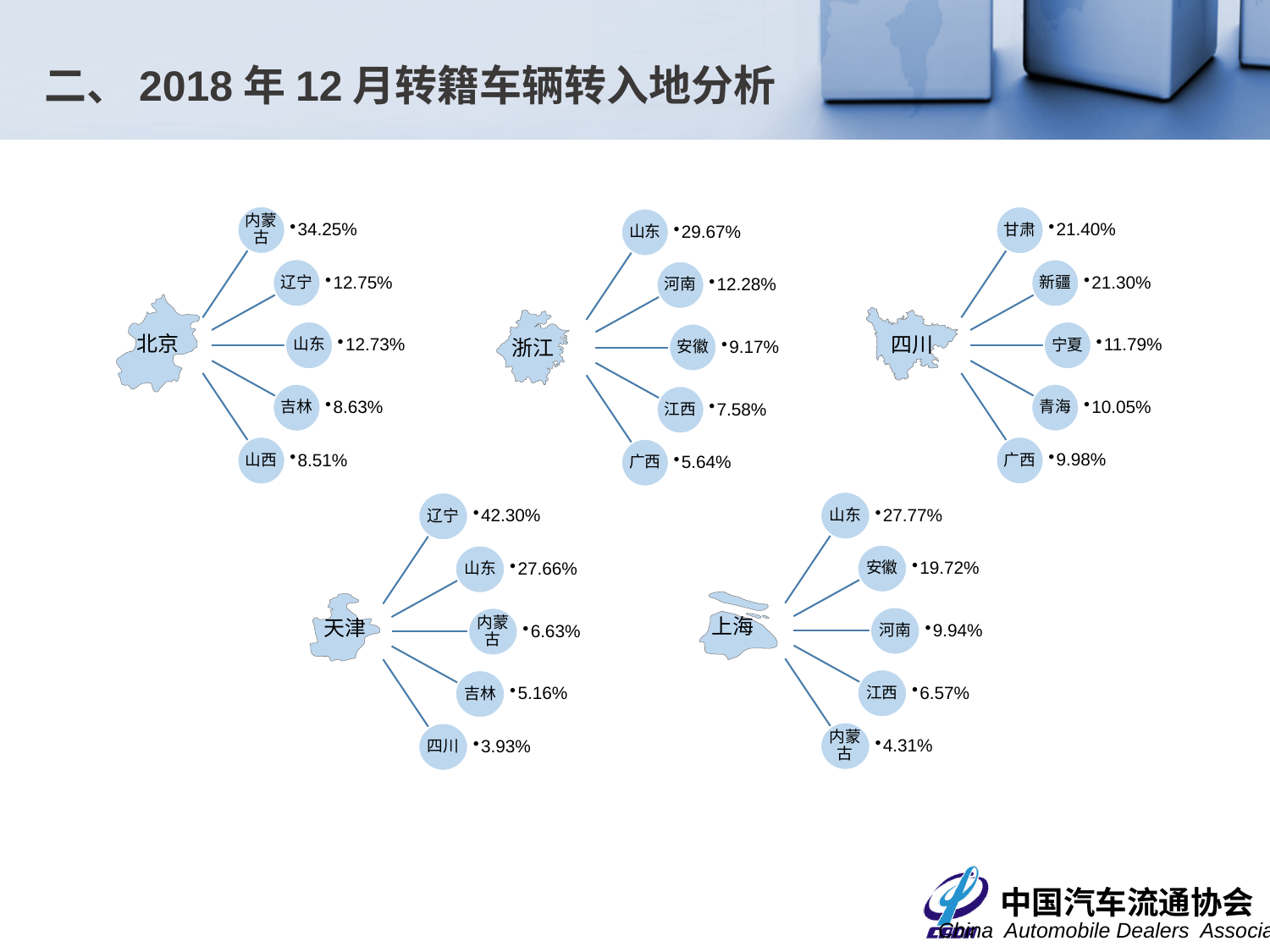

二、2018年12月转籍车辆转入地分析
内蒙古
34.25%
辽宁
12.75%
山东
12.73%
吉林
8.63%
山西
8.51%
北京
甘肃
21.40%
新疆
21.30%
宁夏
11.79%
青海
10.05%
广西
9.98%
山东
29.67%
河南
12.28%
安徽
9.17%
江西
7.58%
广西
5.64%
四川
浙江
山东
27.77%
安徽
19.72%

河南
9.94%

江西
6.57%

内蒙古
4.31%
辽宁
42.30%
山东
27.66%

内蒙古
6.63%

吉林
5.16%

四川
3.93%
上海
天津